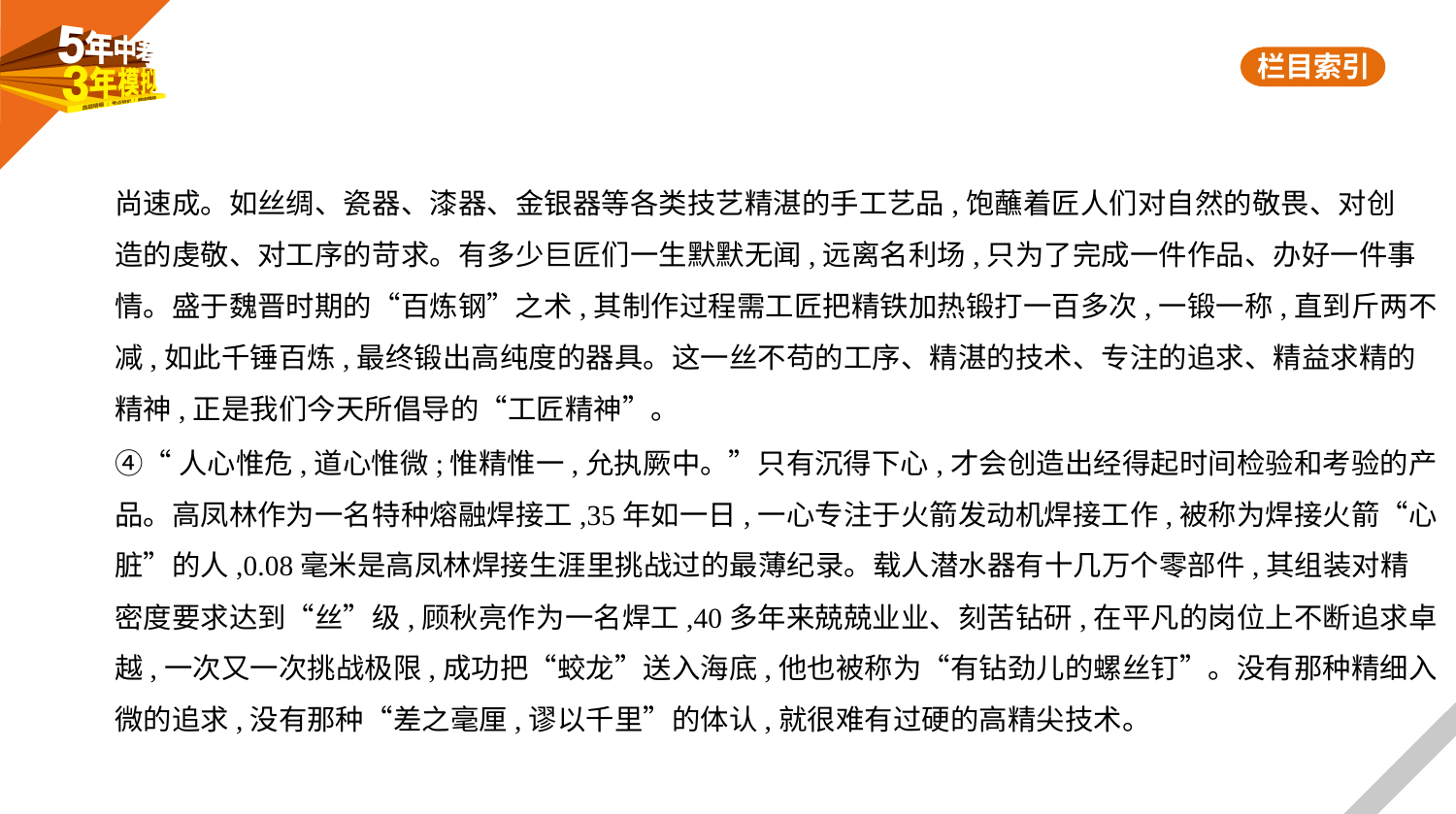

尚速成。如丝绸、瓷器、漆器、金银器等各类技艺精湛的手工艺品,饱蘸着匠人们对自然的敬畏、对创
造的虔敬、对工序的苛求。有多少巨匠们一生默默无闻,远离名利场,只为了完成一件作品、办好一件事
情。盛于魏晋时期的“百炼钢”之术,其制作过程需工匠把精铁加热锻打一百多次,一锻一称,直到斤两不
减,如此千锤百炼,最终锻出高纯度的器具。这一丝不苟的工序、精湛的技术、专注的追求、精益求精的
精神,正是我们今天所倡导的“工匠精神”。
④“人心惟危,道心惟微;惟精惟一,允执厥中。”只有沉得下心,才会创造出经得起时间检验和考验的产
品。高凤林作为一名特种熔融焊接工,35年如一日,一心专注于火箭发动机焊接工作,被称为焊接火箭“心
脏”的人,0.08毫米是高凤林焊接生涯里挑战过的最薄纪录。载人潜水器有十几万个零部件,其组装对精
密度要求达到“丝”级,顾秋亮作为一名焊工,40多年来兢兢业业、刻苦钻研,在平凡的岗位上不断追求卓
越,一次又一次挑战极限,成功把“蛟龙”送入海底,他也被称为“有钻劲儿的螺丝钉”。没有那种精细入
微的追求,没有那种“差之毫厘,谬以千里”的体认,就很难有过硬的高精尖技术。